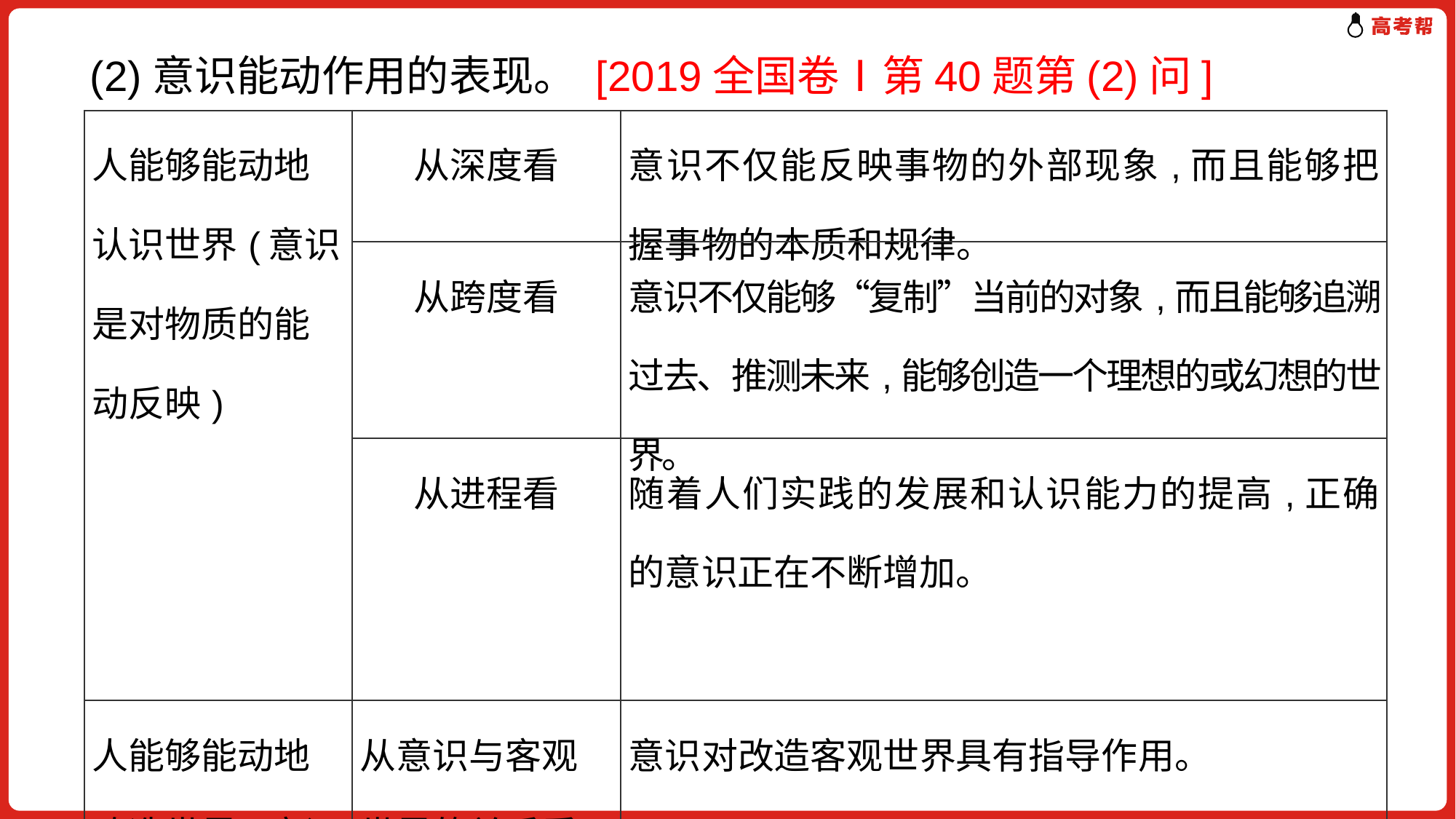

(2)意识能动作用的表现。 [2019全国卷Ⅰ第40题第(2)问]
| 人能够能动地认识世界(意识是对物质的能动反映) | 从深度看 | 意识不仅能反映事物的外部现象,而且能够把握事物的本质和规律。 |
| --- | --- | --- |
|  | 从跨度看 | 意识不仅能够“复制”当前的对象,而且能够追溯过去、推测未来,能够创造一个理想的或幻想的世界。 |
|  | 从进程看 | 随着人们实践的发展和认识能力的提高,正确的意识正在不断增加。 |
| 人能够能动地改造世界(意识对物质具有能动的反作用) | 从意识与客观世界的关系看 | 意识对改造客观世界具有指导作用。 |
|  | 从意识与人自身的关系看 | 意识对于人体生理活动具有调节和控制作用。 |